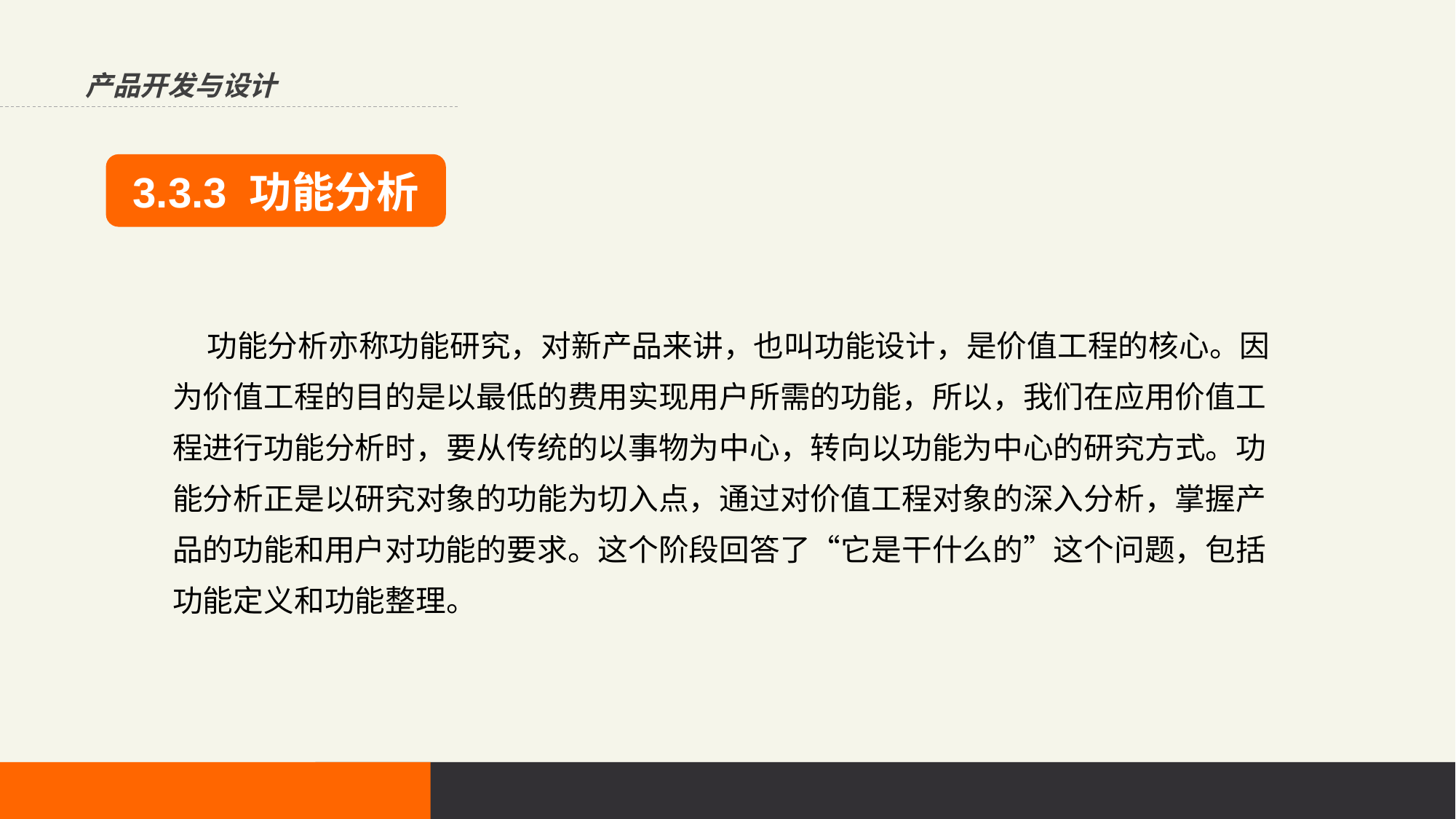

产品开发与设计
3.3.3 功能分析
    功能分析亦称功能研究，对新产品来讲，也叫功能设计，是价值工程的核心。因为价值工程的目的是以最低的费用实现用户所需的功能，所以，我们在应用价值工程进行功能分析时，要从传统的以事物为中心，转向以功能为中心的研究方式。功能分析正是以研究对象的功能为切入点，通过对价值工程对象的深入分析，掌握产品的功能和用户对功能的要求。这个阶段回答了“它是干什么的”这个问题，包括功能定义和功能整理。